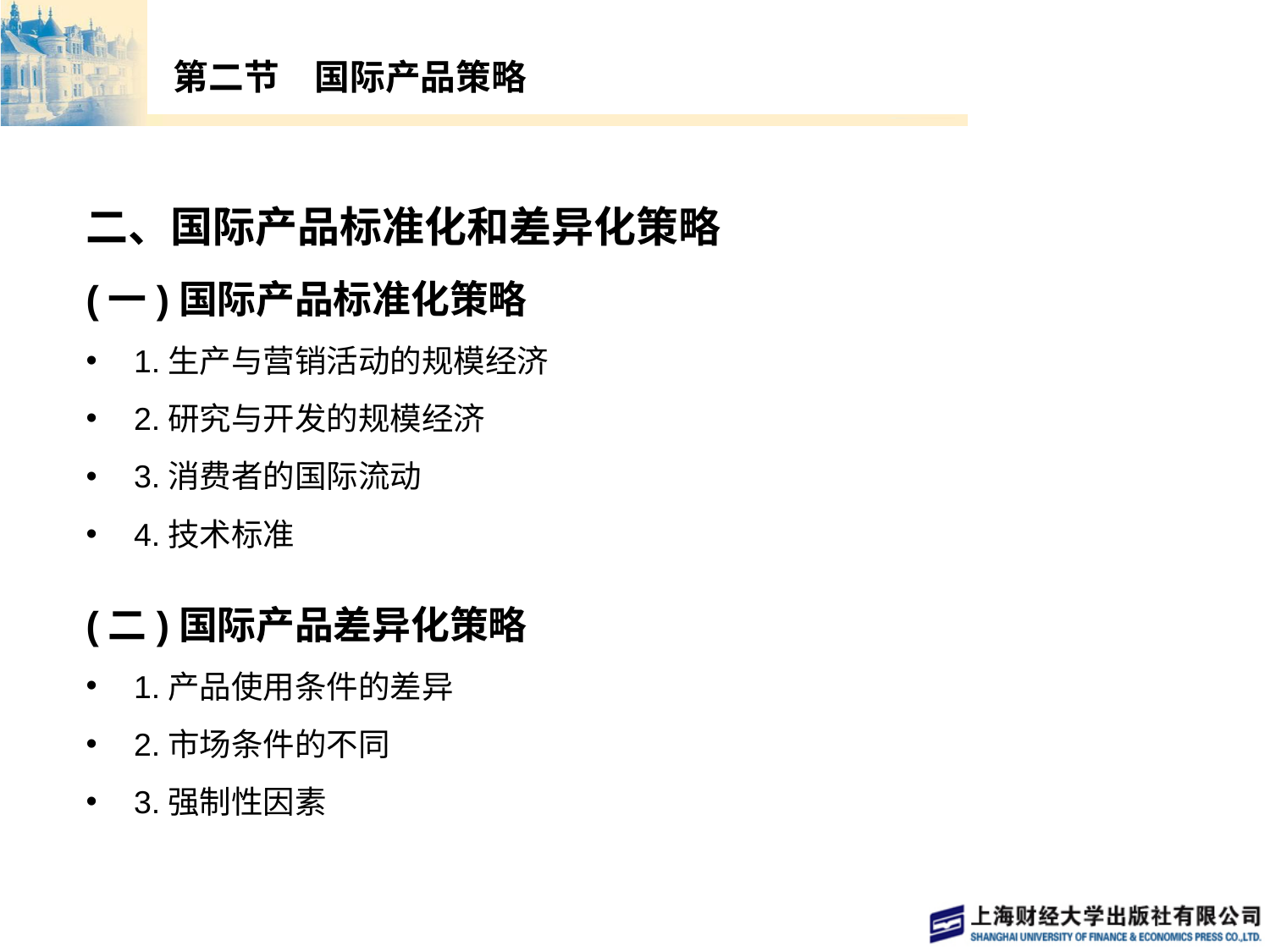

# 第二节　国际产品策略
二、国际产品标准化和差异化策略
(一)国际产品标准化策略
1.生产与营销活动的规模经济
2.研究与开发的规模经济
3.消费者的国际流动
4.技术标准
(二)国际产品差异化策略
1.产品使用条件的差异
2.市场条件的不同
3.强制性因素